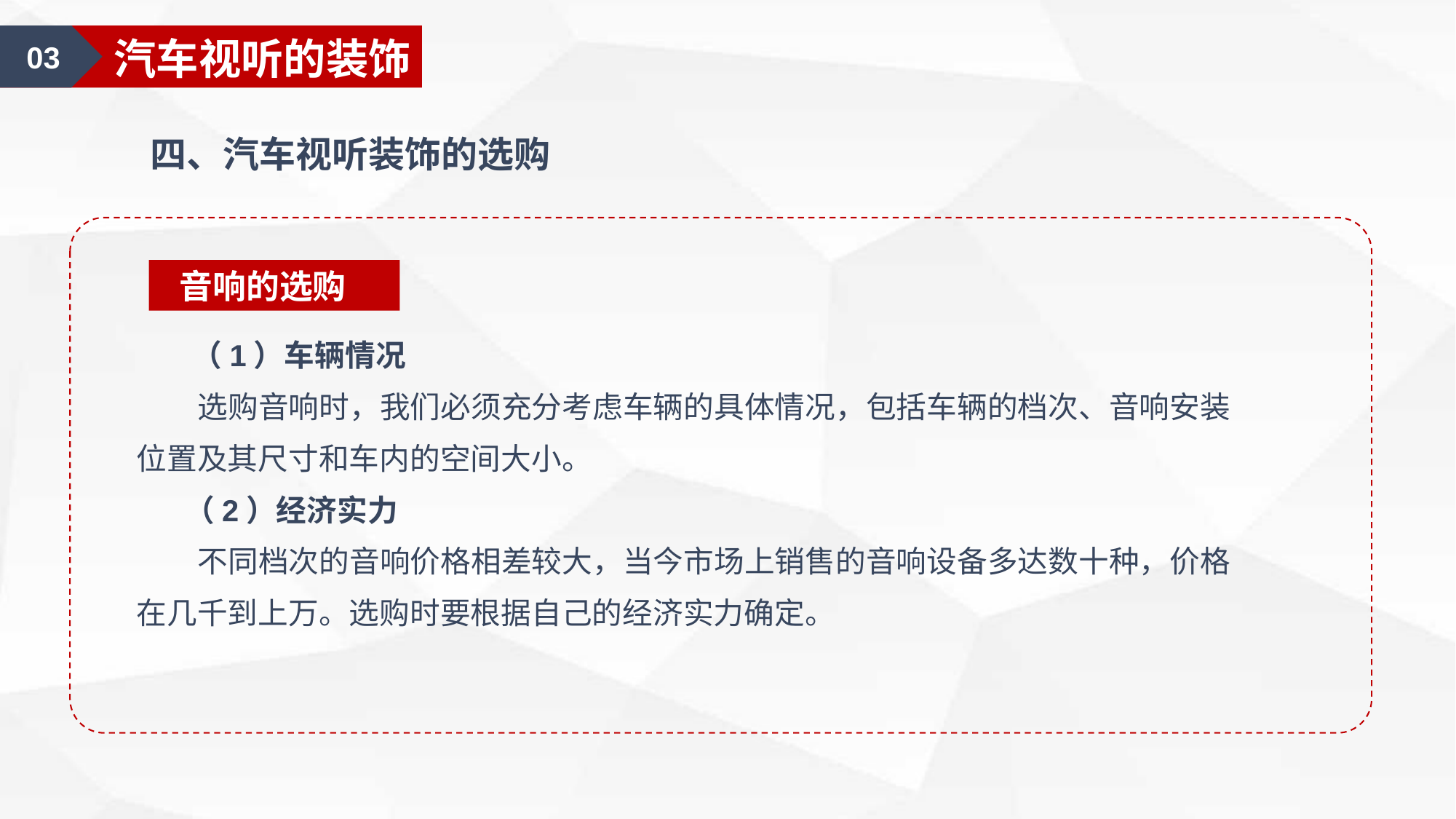

03
汽车视听的装饰
四、汽车视听装饰的选购

音响的选购
       （1）车辆情况
        选购音响时，我们必须充分考虑车辆的具体情况，包括车辆的档次、音响安装
位置及其尺寸和车内的空间大小。
      （2）经济实力
        不同档次的音响价格相差较大，当今市场上销售的音响设备多达数十种，价格
在几千到上万。选购时要根据自己的经济实力确定。